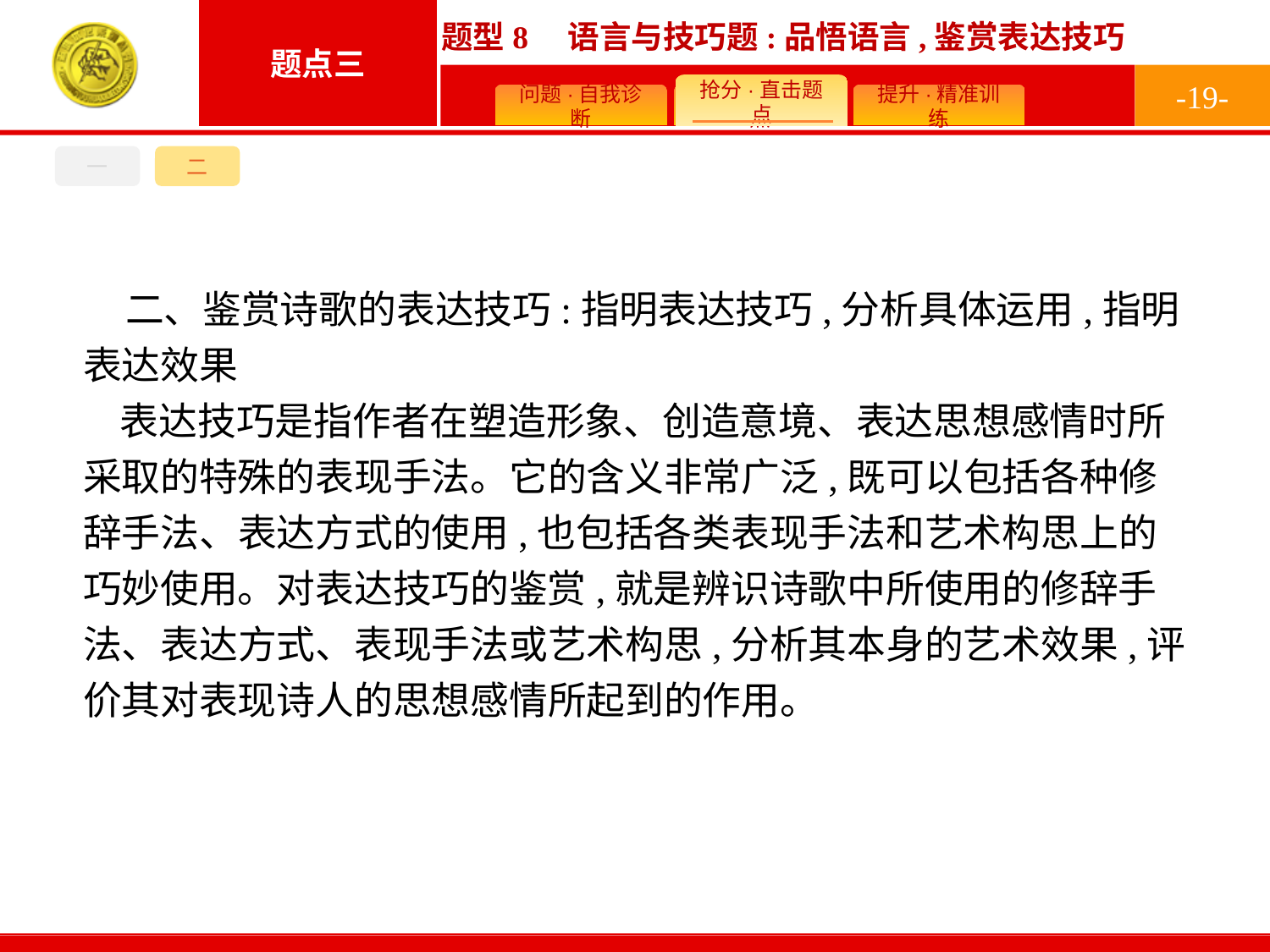

-19-
一
二
二、鉴赏诗歌的表达技巧:指明表达技巧,分析具体运用,指明表达效果
表达技巧是指作者在塑造形象、创造意境、表达思想感情时所采取的特殊的表现手法。它的含义非常广泛,既可以包括各种修辞手法、表达方式的使用,也包括各类表现手法和艺术构思上的巧妙使用。对表达技巧的鉴赏,就是辨识诗歌中所使用的修辞手法、表达方式、表现手法或艺术构思,分析其本身的艺术效果,评价其对表现诗人的思想感情所起到的作用。